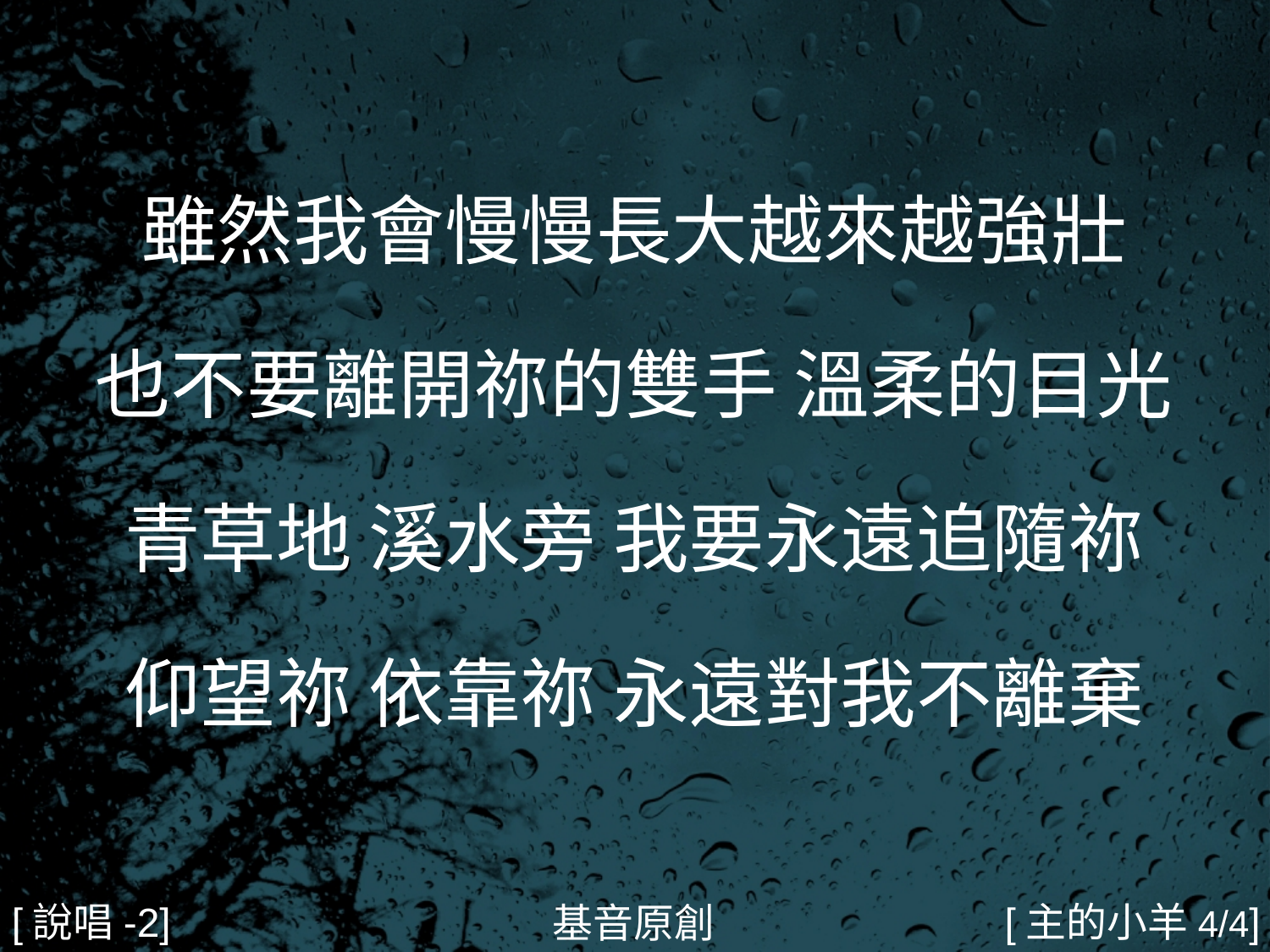

雖然我會慢慢長大越來越強壯

也不要離開祢的雙手 溫柔的目光

青草地 溪水旁 我要永遠追隨祢

仰望祢 依靠祢 永遠對我不離棄
#

[說唱-2]
[主的小羊4/4]
基音原創